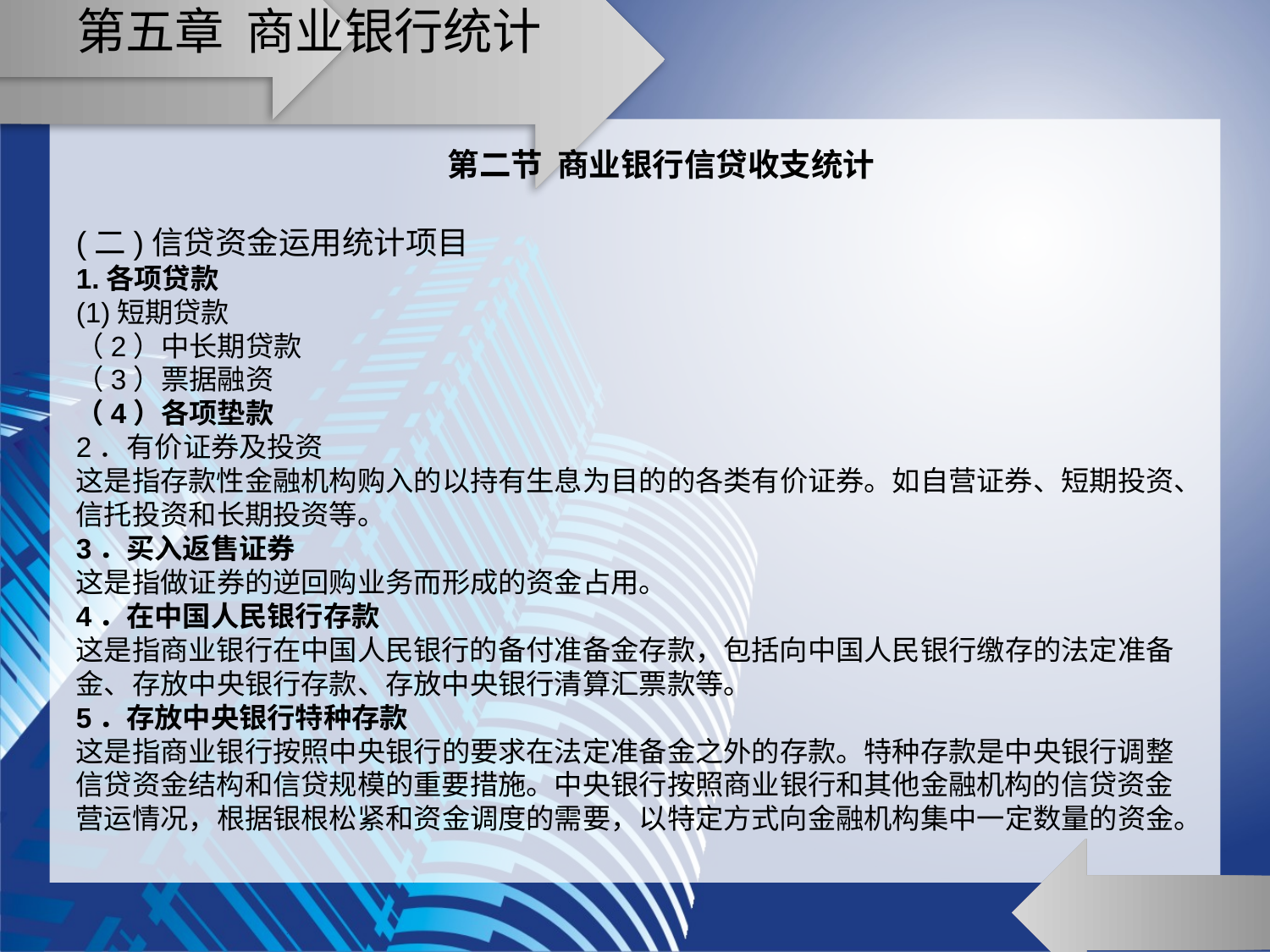

# 第五章  商业银行统计
第二节  商业银行信贷收支统计
(二)信贷资金运用统计项目
1.各项贷款
(1)短期贷款
（2）中长期贷款
（3）票据融资
（4）各项垫款
2．有价证券及投资
这是指存款性金融机构购入的以持有生息为目的的各类有价证券。如自营证券、短期投资、信托投资和长期投资等。
3．买入返售证券
这是指做证券的逆回购业务而形成的资金占用。
4．在中国人民银行存款
这是指商业银行在中国人民银行的备付准备金存款，包括向中国人民银行缴存的法定准备金、存放中央银行存款、存放中央银行清算汇票款等。
5．存放中央银行特种存款
这是指商业银行按照中央银行的要求在法定准备金之外的存款。特种存款是中央银行调整信贷资金结构和信贷规模的重要措施。中央银行按照商业银行和其他金融机构的信贷资金营运情况，根据银根松紧和资金调度的需要，以特定方式向金融机构集中一定数量的资金。